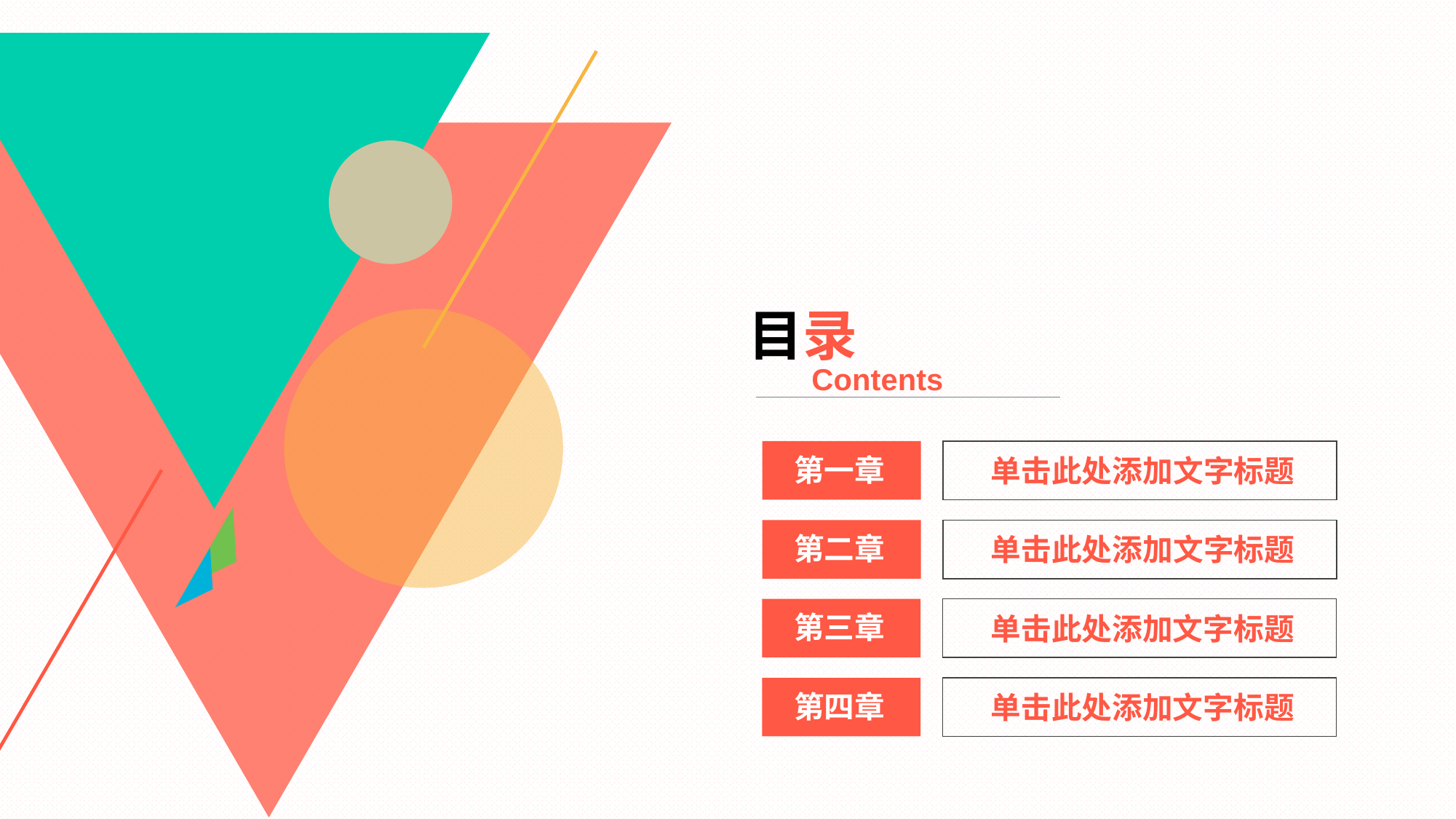

目录
Contents

第一章

单击此处添加文字标题

第二章

单击此处添加文字标题

第三章

单击此处添加文字标题

第四章

单击此处添加文字标题